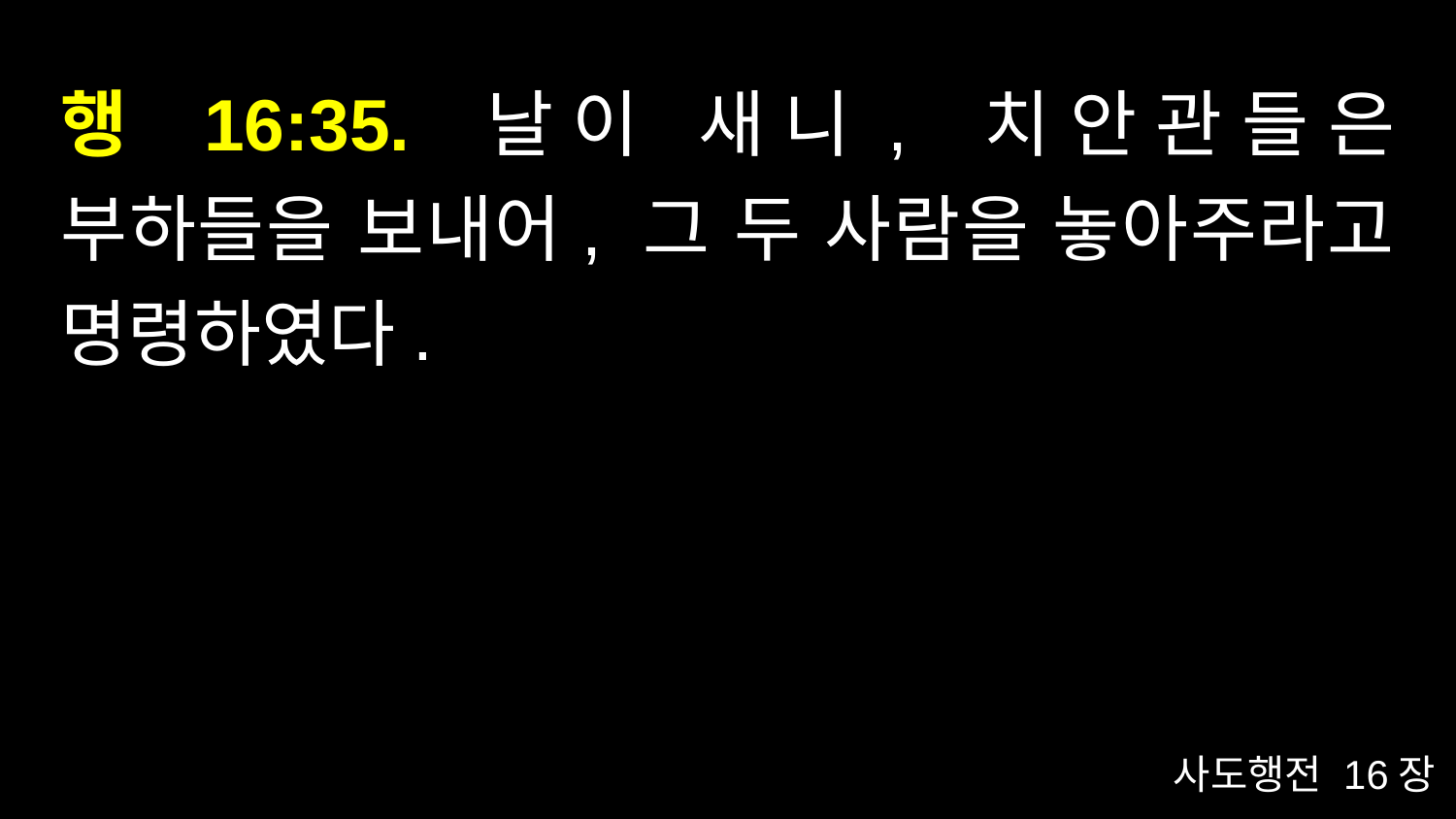

# 행 16:35. 날이 새니, 치안관들은 부하들을 보내어, 그 두 사람을 놓아주라고 명령하였다.
사도행전 16장